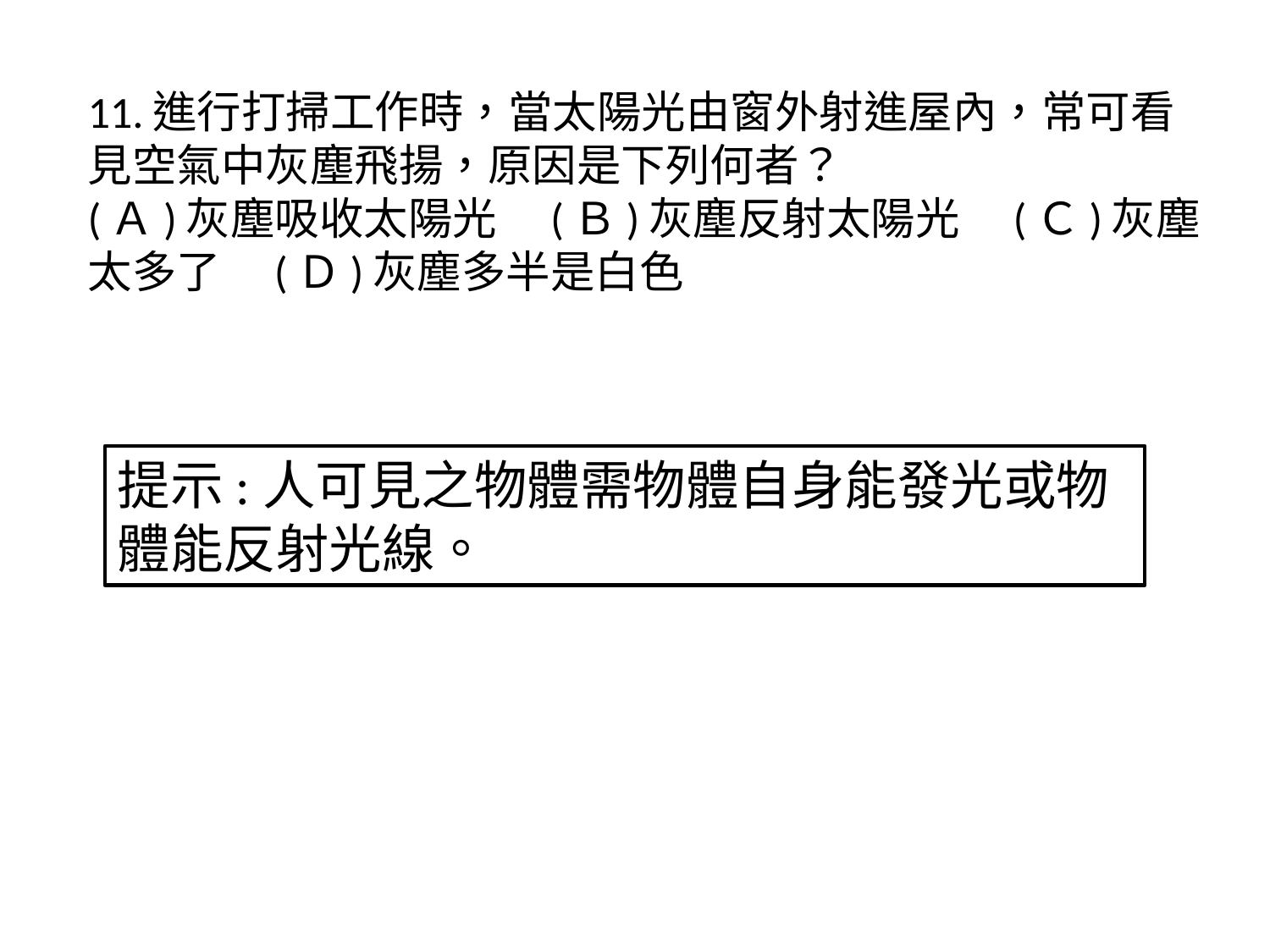

# 11.進行打掃工作時，當太陽光由窗外射進屋內，常可看見空氣中灰塵飛揚，原因是下列何者？ (Ａ)灰塵吸收太陽光　(Ｂ)灰塵反射太陽光　(Ｃ)灰塵太多了　(Ｄ)灰塵多半是白色
提示:人可見之物體需物體自身能發光或物體能反射光線。